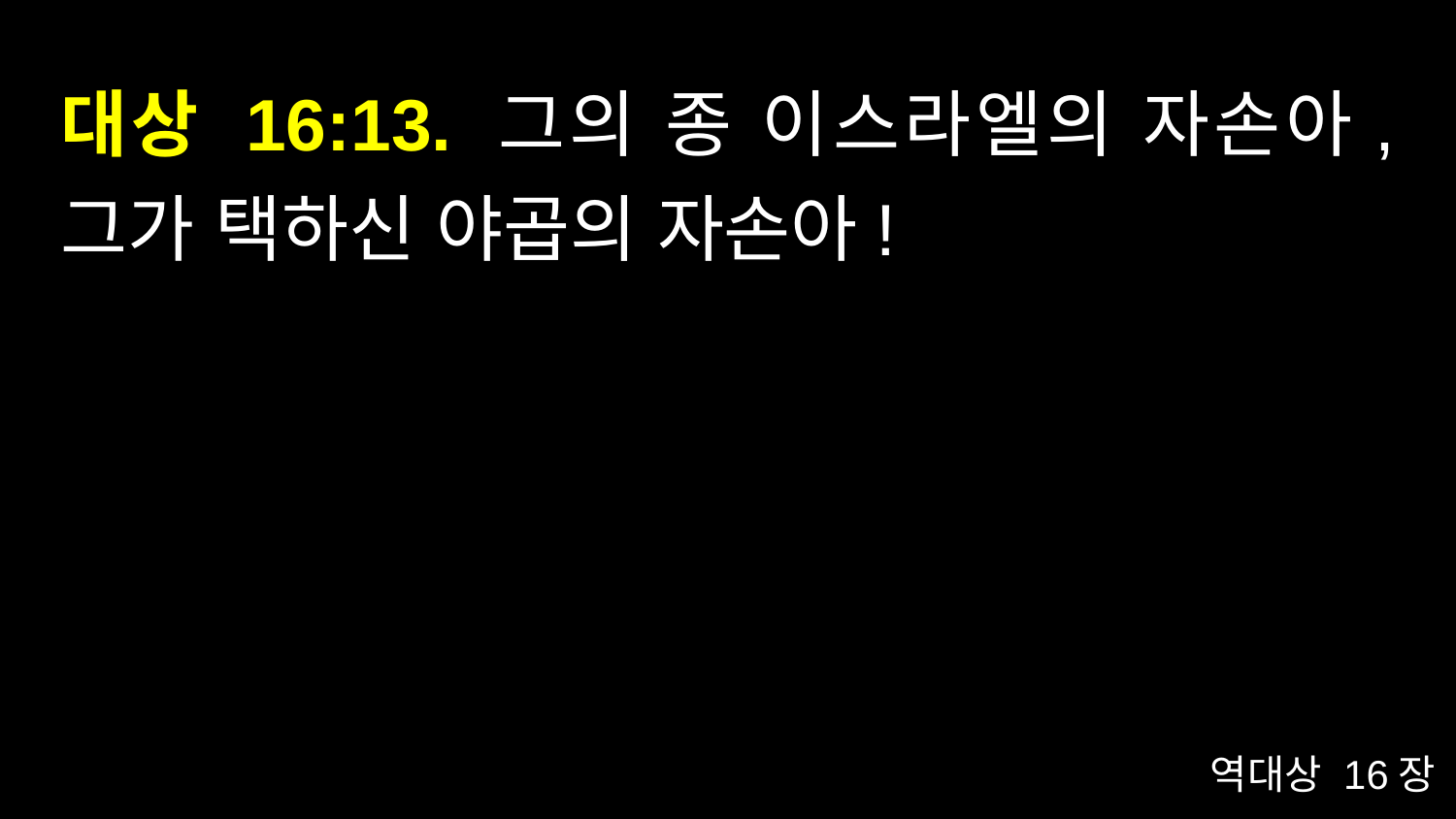

# 대상 16:13. 그의 종 이스라엘의 자손아, 그가 택하신 야곱의 자손아!
역대상 16장